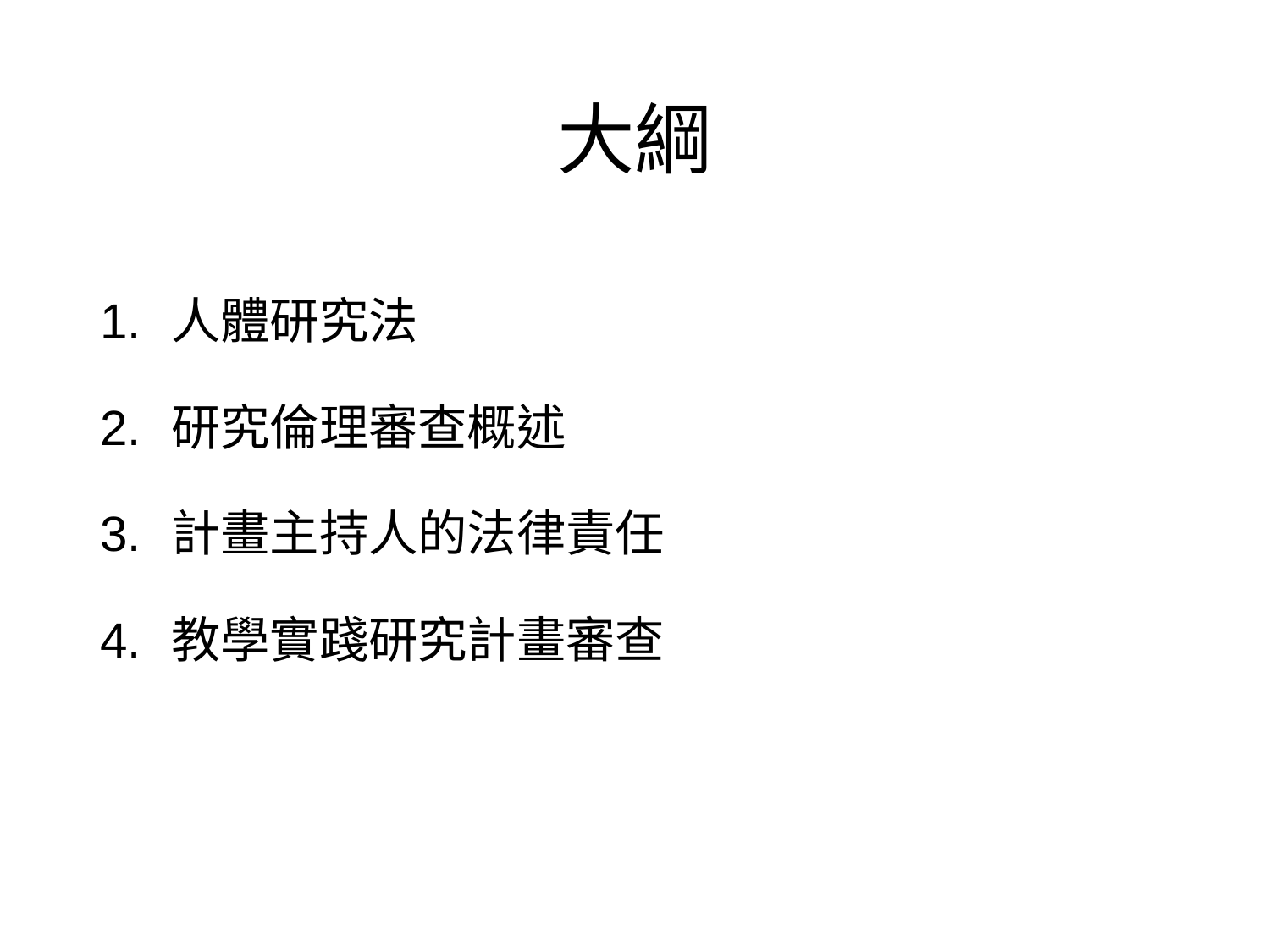

# 大綱
人體研究法
研究倫理審查概述
計畫主持人的法律責任
教學實踐研究計畫審查